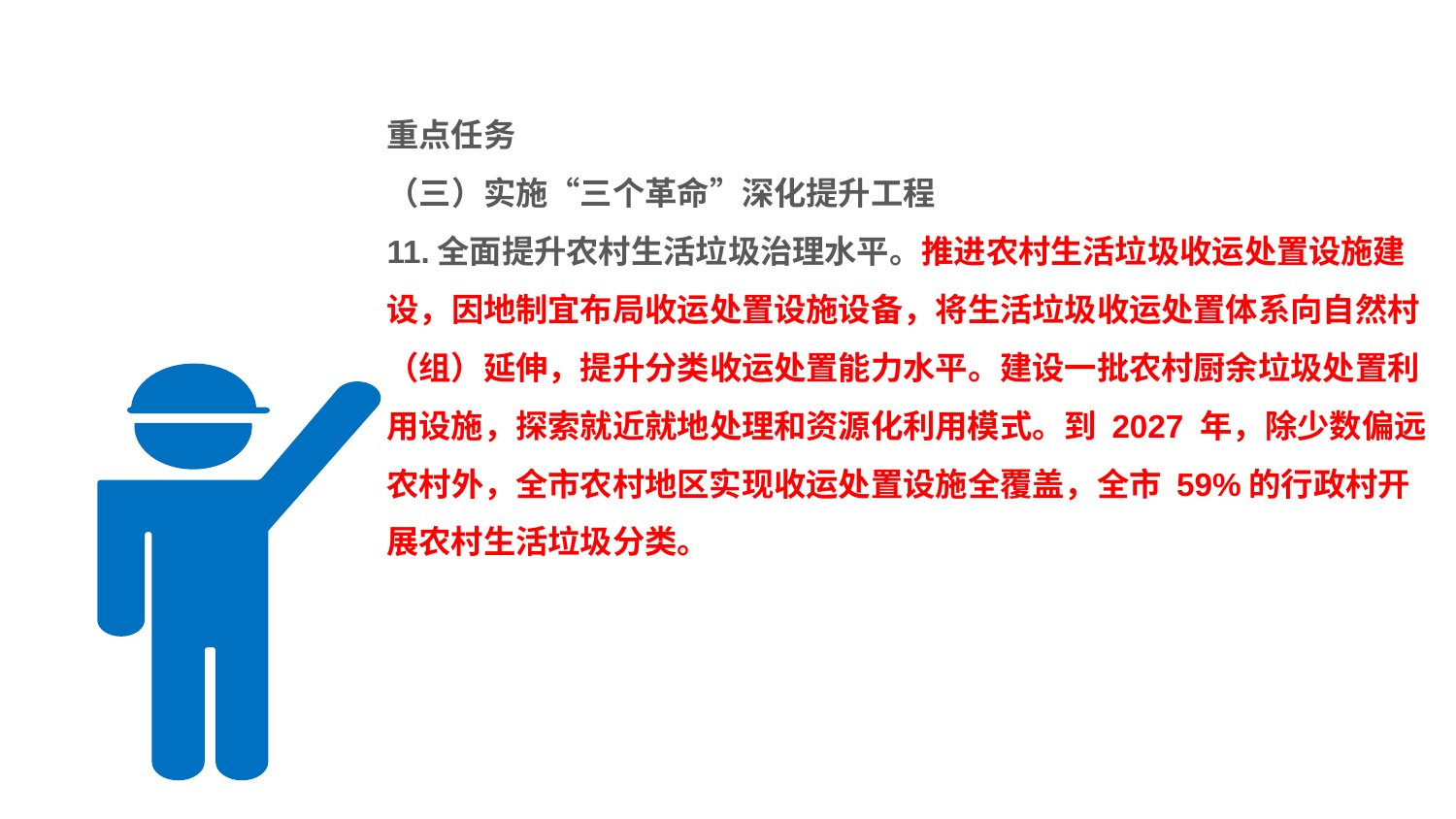

#
重点任务
（三）实施“三个革命”深化提升工程
11.全面提升农村生活垃圾治理水平。推进农村生活垃圾收运处置设施建设，因地制宜布局收运处置设施设备，将生活垃圾收运处置体系向自然村（组）延伸，提升分类收运处置能力水平。建设一批农村厨余垃圾处置利用设施，探索就近就地处理和资源化利用模式。到 2027 年，除少数偏远农村外，全市农村地区实现收运处置设施全覆盖，全市 59%的行政村开展农村生活垃圾分类。